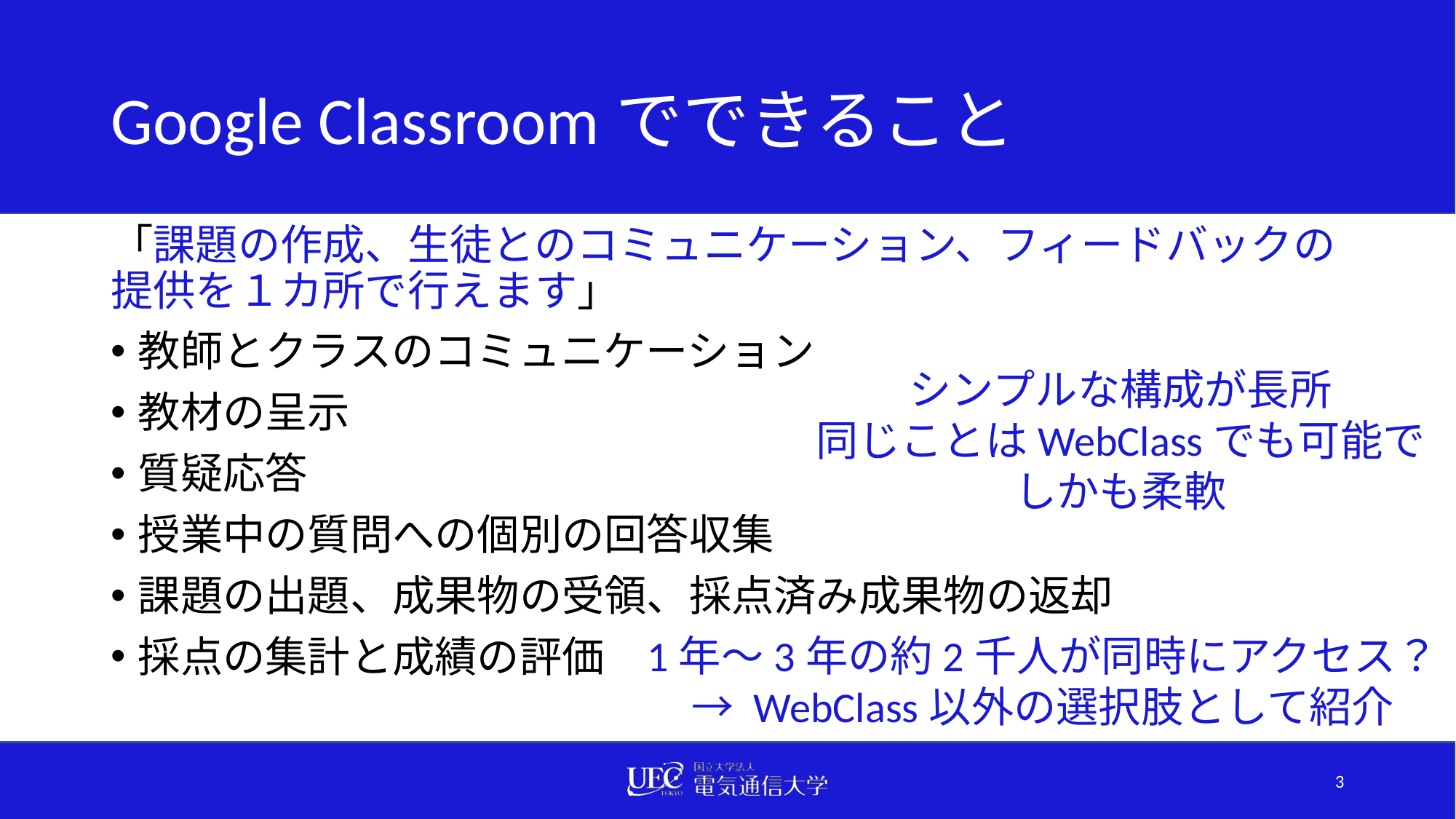

# Google Classroomでできること
「課題の作成、生徒とのコミュニケーション、フィードバックの提供を１カ所で行えます」
教師とクラスのコミュニケーション
教材の呈示
質疑応答
授業中の質問への個別の回答収集
課題の出題、成果物の受領、採点済み成果物の返却
採点の集計と成績の評価
シンプルな構成が長所
同じことはWebClassでも可能で
しかも柔軟
1年〜3年の約2千人が同時にアクセス？
→ WebClass以外の選択肢として紹介
3